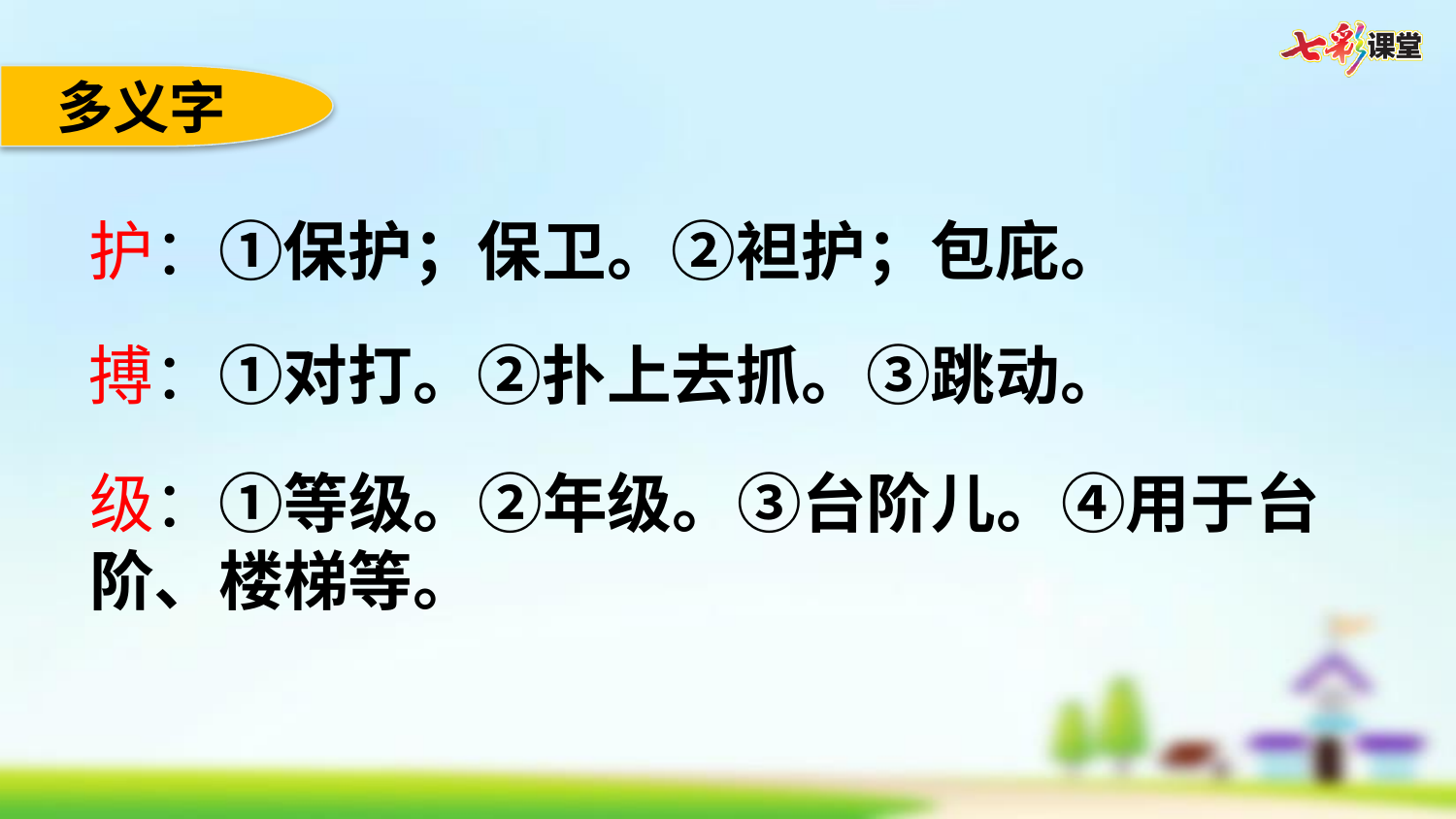

多义字
护：①保护；保卫。②袒护；包庇。
搏：①对打。②扑上去抓。③跳动。
级：①等级。②年级。③台阶儿。④用于台阶、楼梯等。